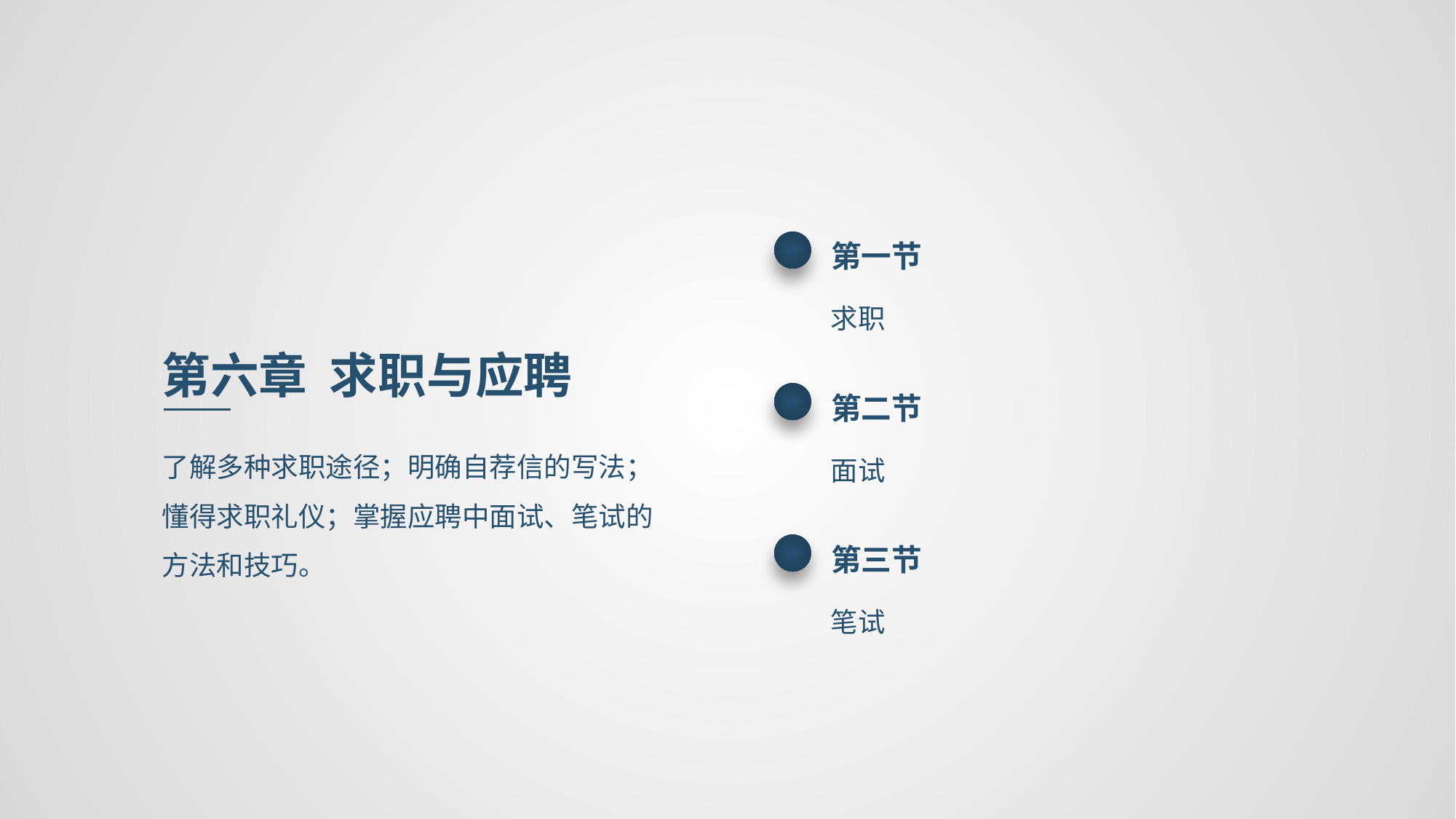

第一节
求职
第六章  求职与应聘

第二节
面试
了解多种求职途径；明确自荐信的写法；懂得求职礼仪；掌握应聘中面试、笔试的方法和技巧。

第三节
笔试